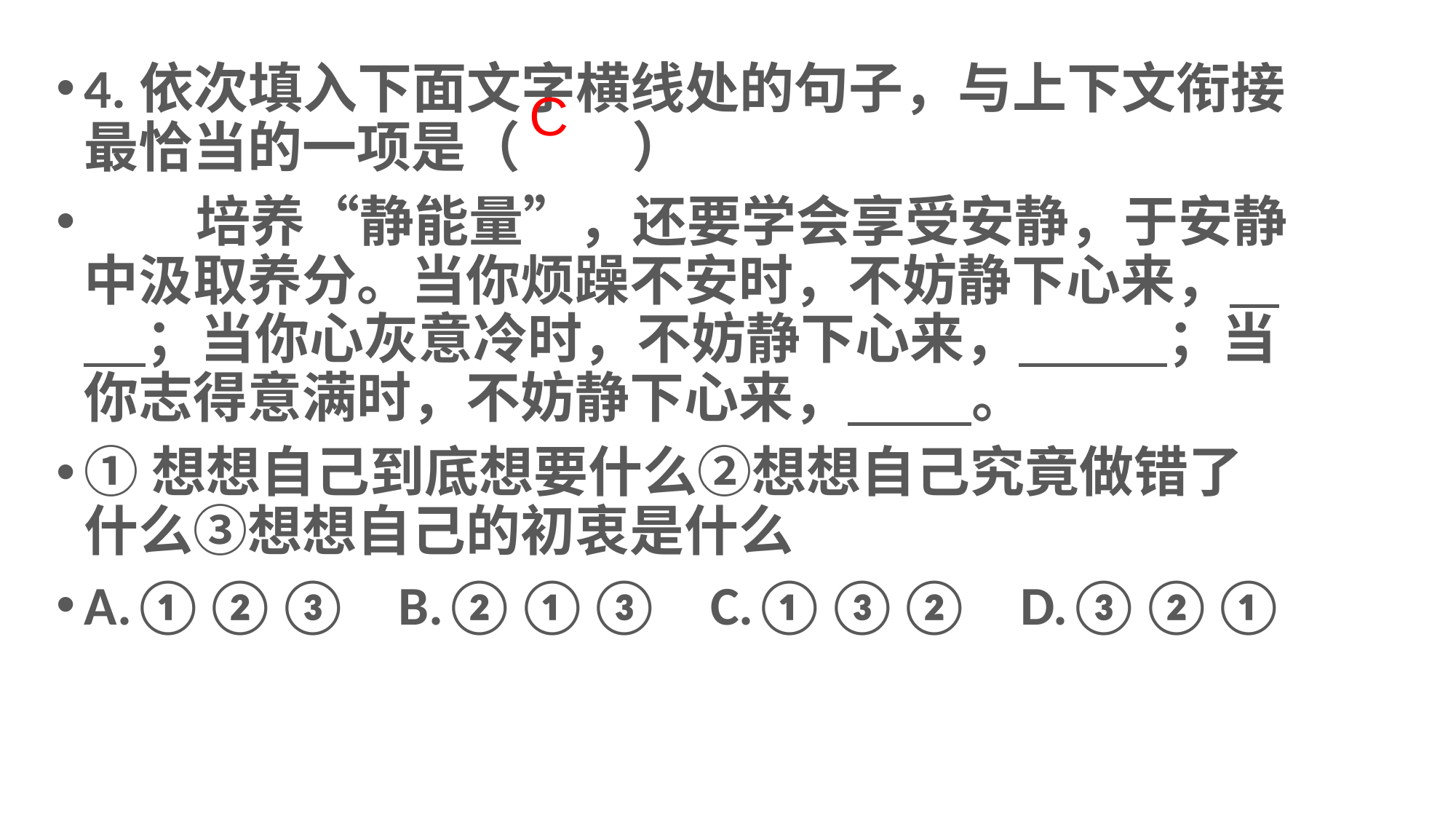

C
4.依次填入下面文字横线处的句子，与上下文衔接最恰当的一项是（         ）
        培养“静能量”，还要学会享受安静，于安静中汲取养分。当你烦躁不安时，不妨静下心来，          ；当你心灰意冷时，不妨静下心来，            ；当你志得意满时，不妨静下心来，          。
①想想自己到底想要什么②想想自己究竟做错了什么③想想自己的初衷是什么
A.①②③    B.②①③    C.①③②    D.③②①